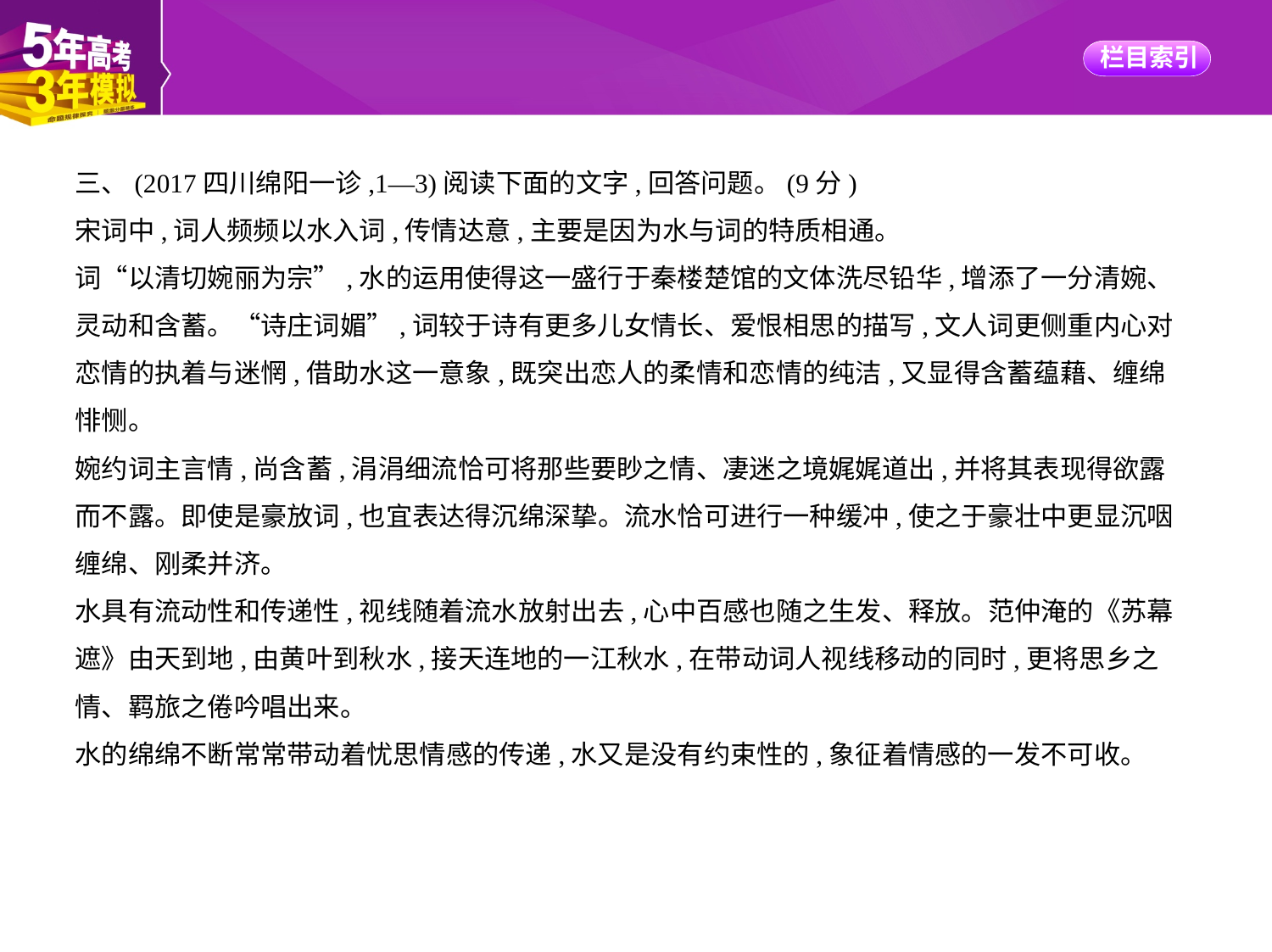

三、(2017四川绵阳一诊,1—3)阅读下面的文字,回答问题。(9分)
宋词中,词人频频以水入词,传情达意,主要是因为水与词的特质相通。
词“以清切婉丽为宗”,水的运用使得这一盛行于秦楼楚馆的文体洗尽铅华,增添了一分清婉、
灵动和含蓄。“诗庄词媚”,词较于诗有更多儿女情长、爱恨相思的描写,文人词更侧重内心对
恋情的执着与迷惘,借助水这一意象,既突出恋人的柔情和恋情的纯洁,又显得含蓄蕴藉、缠绵
悱恻。
婉约词主言情,尚含蓄,涓涓细流恰可将那些要眇之情、凄迷之境娓娓道出,并将其表现得欲露
而不露。即使是豪放词,也宜表达得沉绵深挚。流水恰可进行一种缓冲,使之于豪壮中更显沉咽
缠绵、刚柔并济。
水具有流动性和传递性,视线随着流水放射出去,心中百感也随之生发、释放。范仲淹的《苏幕
遮》由天到地,由黄叶到秋水,接天连地的一江秋水,在带动词人视线移动的同时,更将思乡之
情、羁旅之倦吟唱出来。
水的绵绵不断常常带动着忧思情感的传递,水又是没有约束性的,象征着情感的一发不可收。